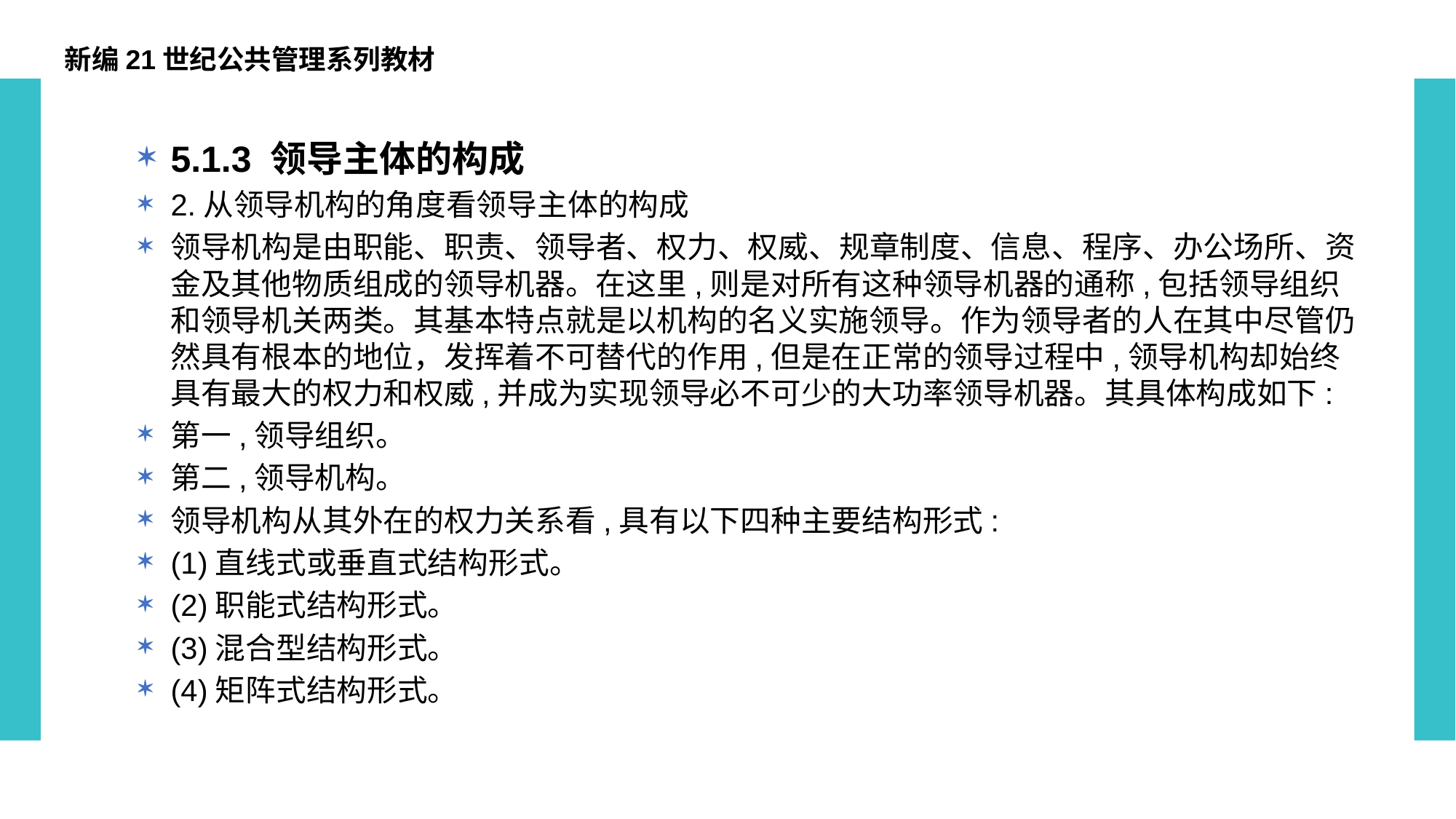

新编21世纪公共管理系列教材
5.1.3 领导主体的构成
2.从领导机构的角度看领导主体的构成
领导机构是由职能、职责、领导者、权力、权威、规章制度、信息、程序、办公场所、资金及其他物质组成的领导机器。在这里,则是对所有这种领导机器的通称,包括领导组织和领导机关两类。其基本特点就是以机构的名义实施领导。作为领导者的人在其中尽管仍然具有根本的地位，发挥着不可替代的作用,但是在正常的领导过程中,领导机构却始终具有最大的权力和权威,并成为实现领导必不可少的大功率领导机器。其具体构成如下:
第一,领导组织。
第二,领导机构。
领导机构从其外在的权力关系看,具有以下四种主要结构形式:
(1)直线式或垂直式结构形式。
(2)职能式结构形式。
(3)混合型结构形式。
(4)矩阵式结构形式。